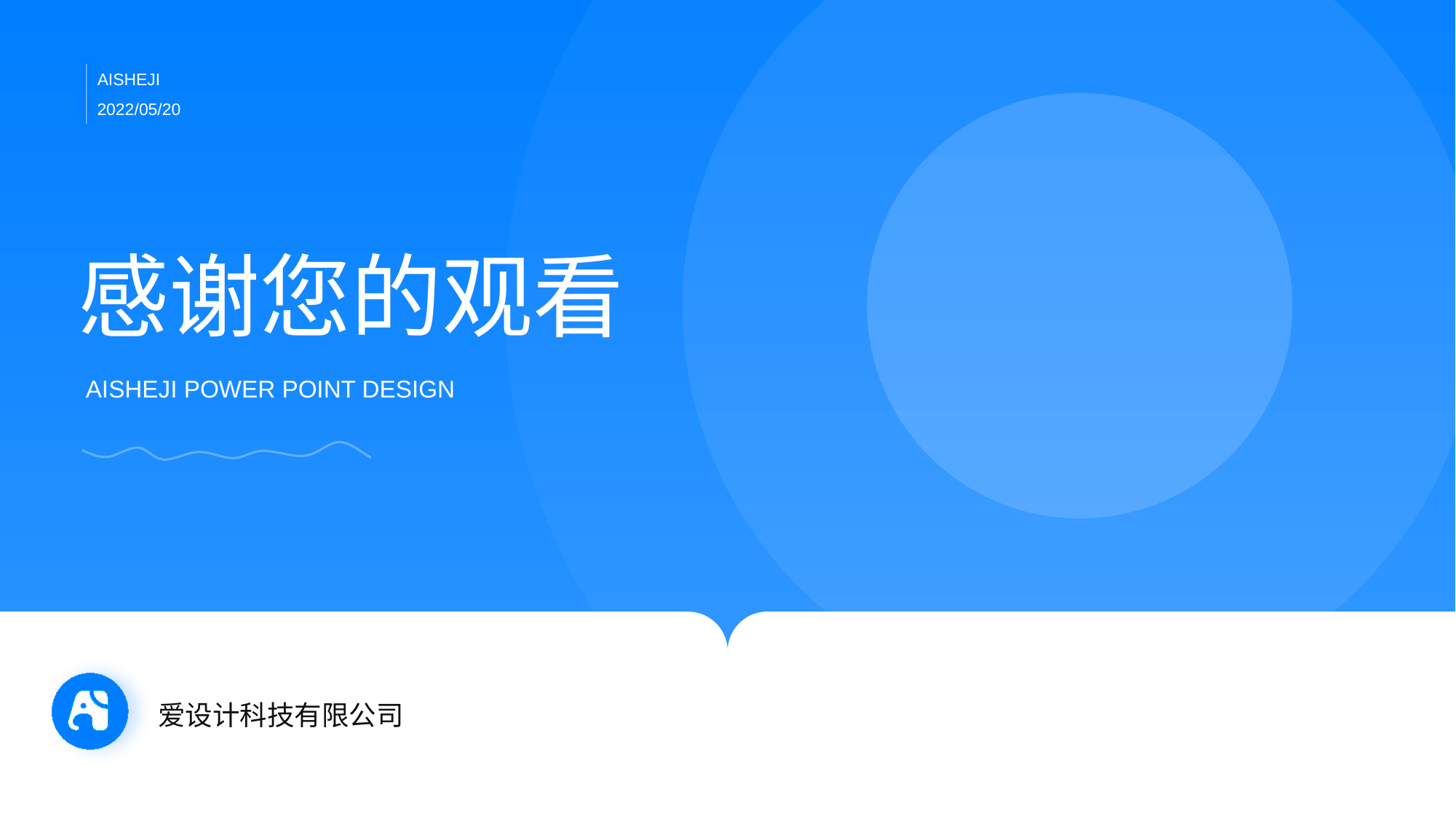

AISHEJI
2022/05/20
感谢您的观看
AISHEJI POWER POINT DESIGN

爱设计科技有限公司